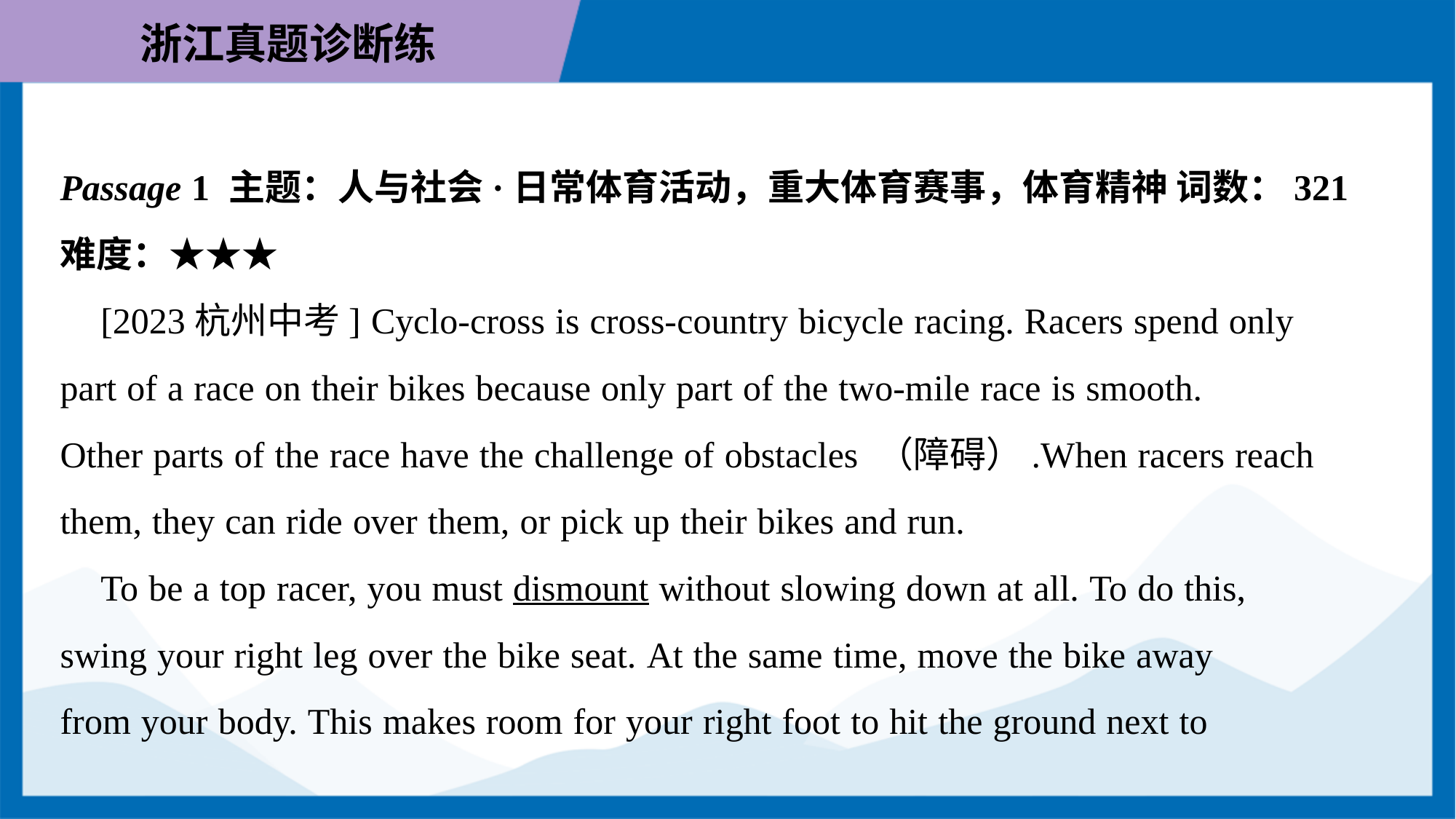

Passage 1 主题：人与社会·日常体育活动，重大体育赛事，体育精神 词数：321
难度：★★★
    [2023杭州中考] Cyclo-cross is cross-country bicycle racing. Racers spend only
part of a race on their bikes because only part of the two-mile race is smooth.
Other parts of the race have the challenge of obstacles （障碍）.When racers reach
them, they can ride over them, or pick up their bikes and run.
    To be a top racer, you must dismount without slowing down at all. To do this,
swing your right leg over the bike seat. At the same time, move the bike away
from your body. This makes room for your right foot to hit the ground next to